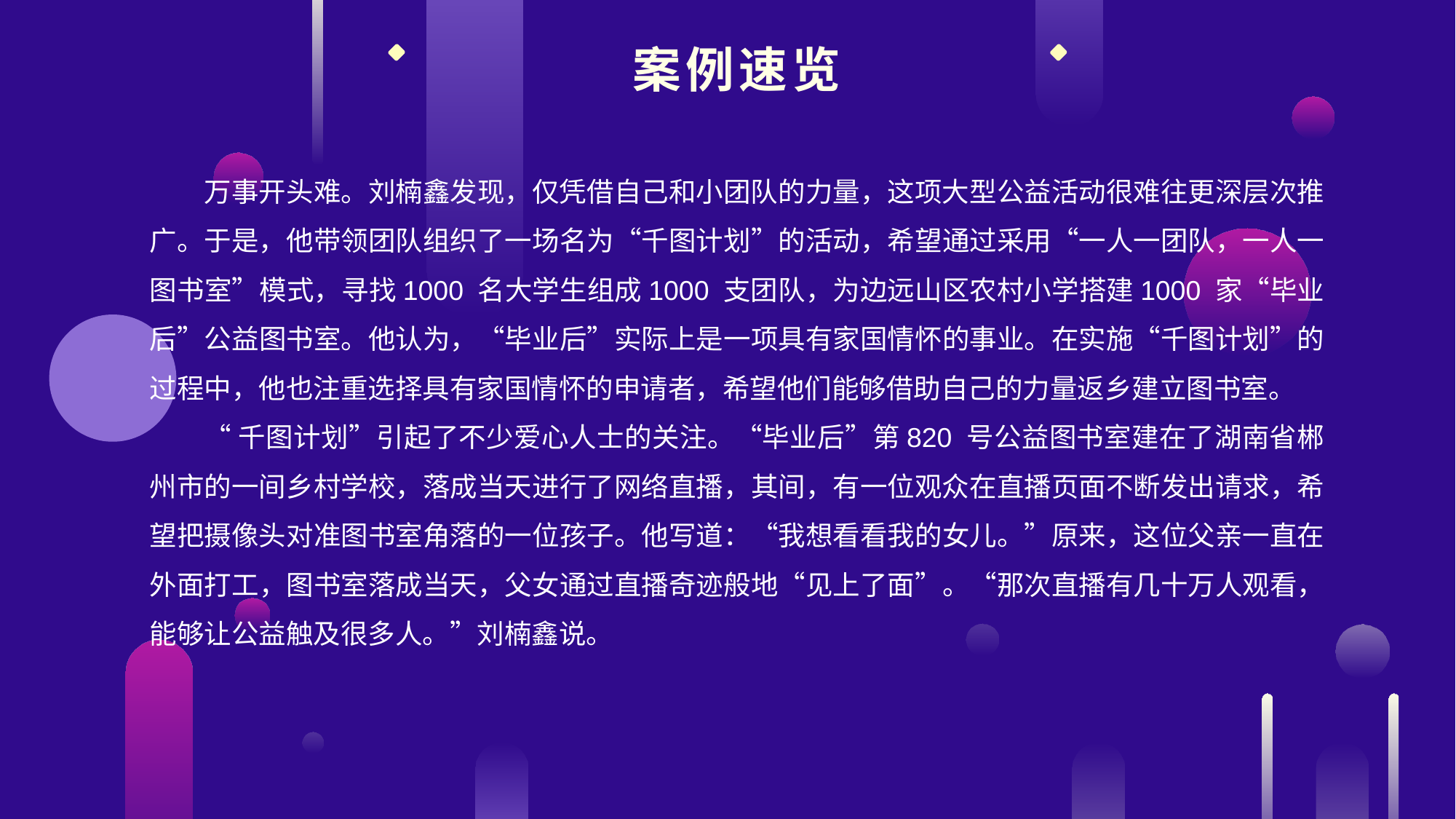

案例速览

万事开头难。刘楠鑫发现，仅凭借自己和小团队的力量，这项大型公益活动很难往更深层次推广。于是，他带领团队组织了一场名为“千图计划”的活动，希望通过采用“一人一团队，一人一图书室”模式，寻找1000 名大学生组成1000 支团队，为边远山区农村小学搭建1000 家“毕业后”公益图书室。他认为，“毕业后”实际上是一项具有家国情怀的事业。在实施“千图计划”的过程中，他也注重选择具有家国情怀的申请者，希望他们能够借助自己的力量返乡建立图书室。
“千图计划”引起了不少爱心人士的关注。“毕业后”第820 号公益图书室建在了湖南省郴州市的一间乡村学校，落成当天进行了网络直播，其间，有一位观众在直播页面不断发出请求，希望把摄像头对准图书室角落的一位孩子。他写道：“我想看看我的女儿。”原来，这位父亲一直在外面打工，图书室落成当天，父女通过直播奇迹般地“见上了面”。“那次直播有几十万人观看，能够让公益触及很多人。”刘楠鑫说。